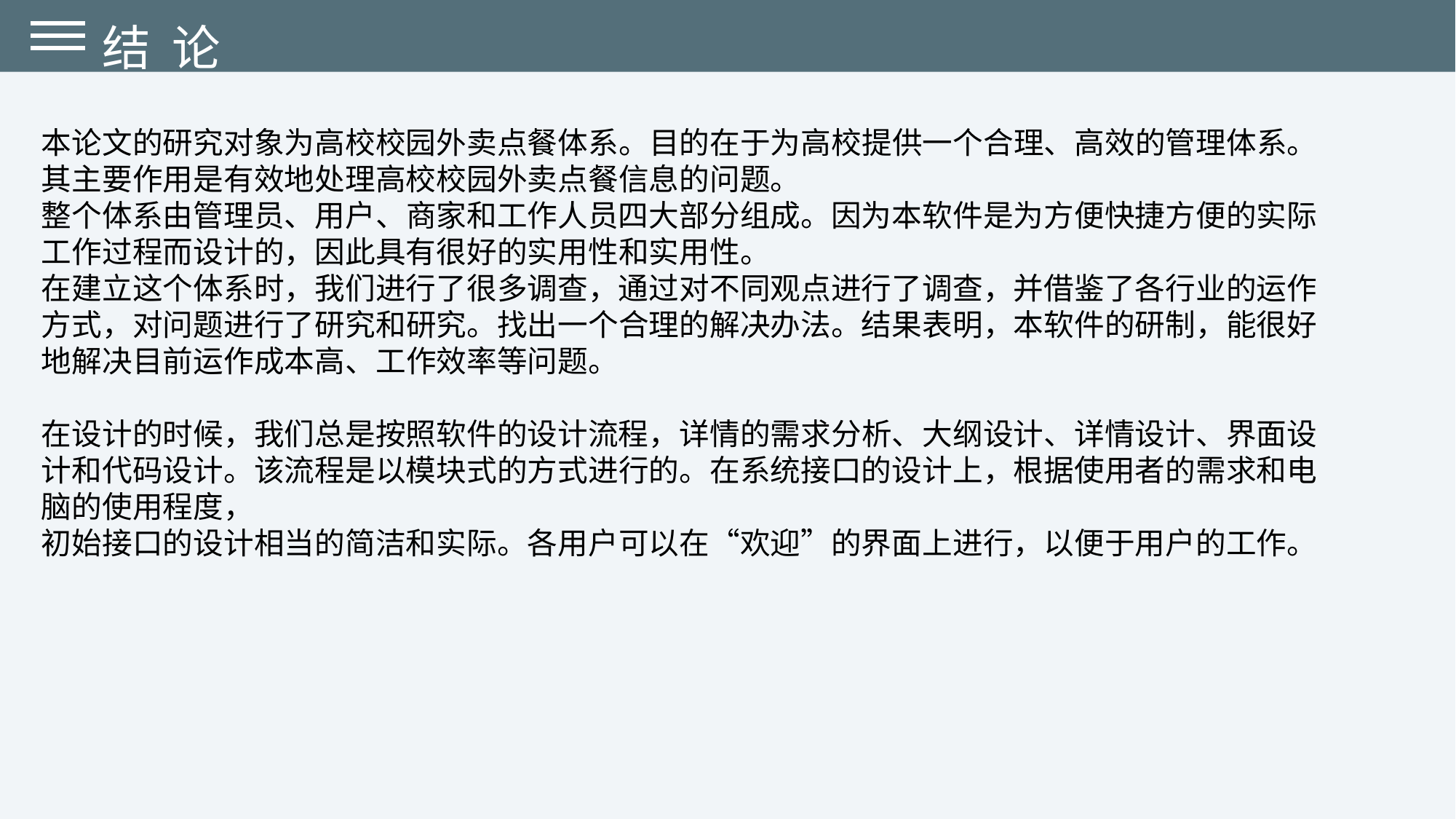

结  论

本论文的研究对象为高校校园外卖点餐体系。目的在于为高校提供一个合理、高效的管理体系。其主要作用是有效地处理高校校园外卖点餐信息的问题。
整个体系由管理员、用户、商家和工作人员四大部分组成。因为本软件是为方便快捷方便的实际工作过程而设计的，因此具有很好的实用性和实用性。
在建立这个体系时，我们进行了很多调查，通过对不同观点进行了调查，并借鉴了各行业的运作方式，对问题进行了研究和研究。找出一个合理的解决办法。结果表明，本软件的研制，能很好地解决目前运作成本高、工作效率等问题。

在设计的时候，我们总是按照软件的设计流程，详情的需求分析、大纲设计、详情设计、界面设计和代码设计。该流程是以模块式的方式进行的。在系统接口的设计上，根据使用者的需求和电脑的使用程度，
初始接口的设计相当的简洁和实际。各用户可以在“欢迎”的界面上进行，以便于用户的工作。